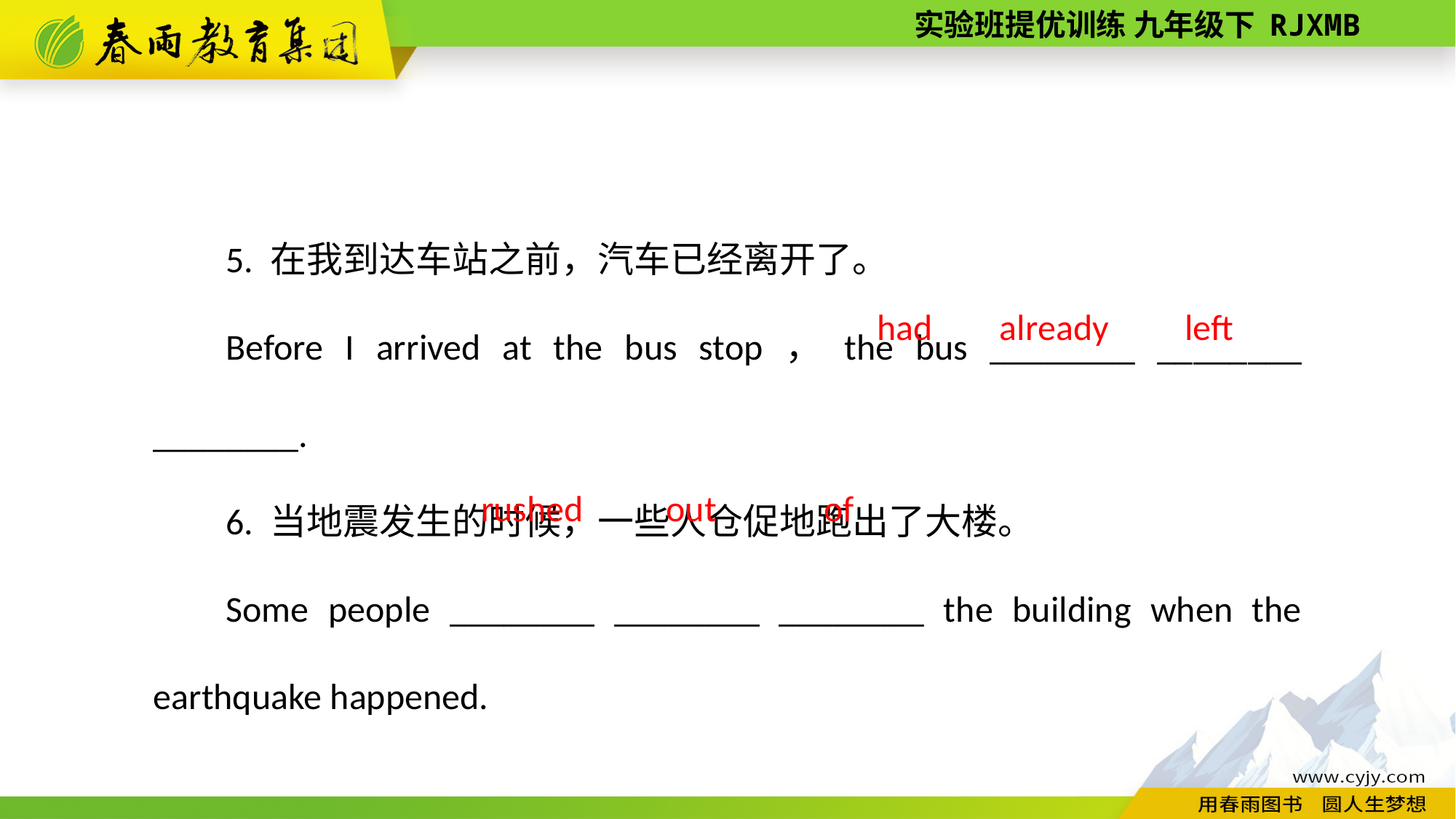

5. 在我到达车站之前，汽车已经离开了。
Before I arrived at the bus stop，the bus ________ ________ ________.
6. 当地震发生的时候，一些人仓促地跑出了大楼。
Some people ________ ________ ________ the building when the earthquake happened.
left
already
had
rushed
out
of